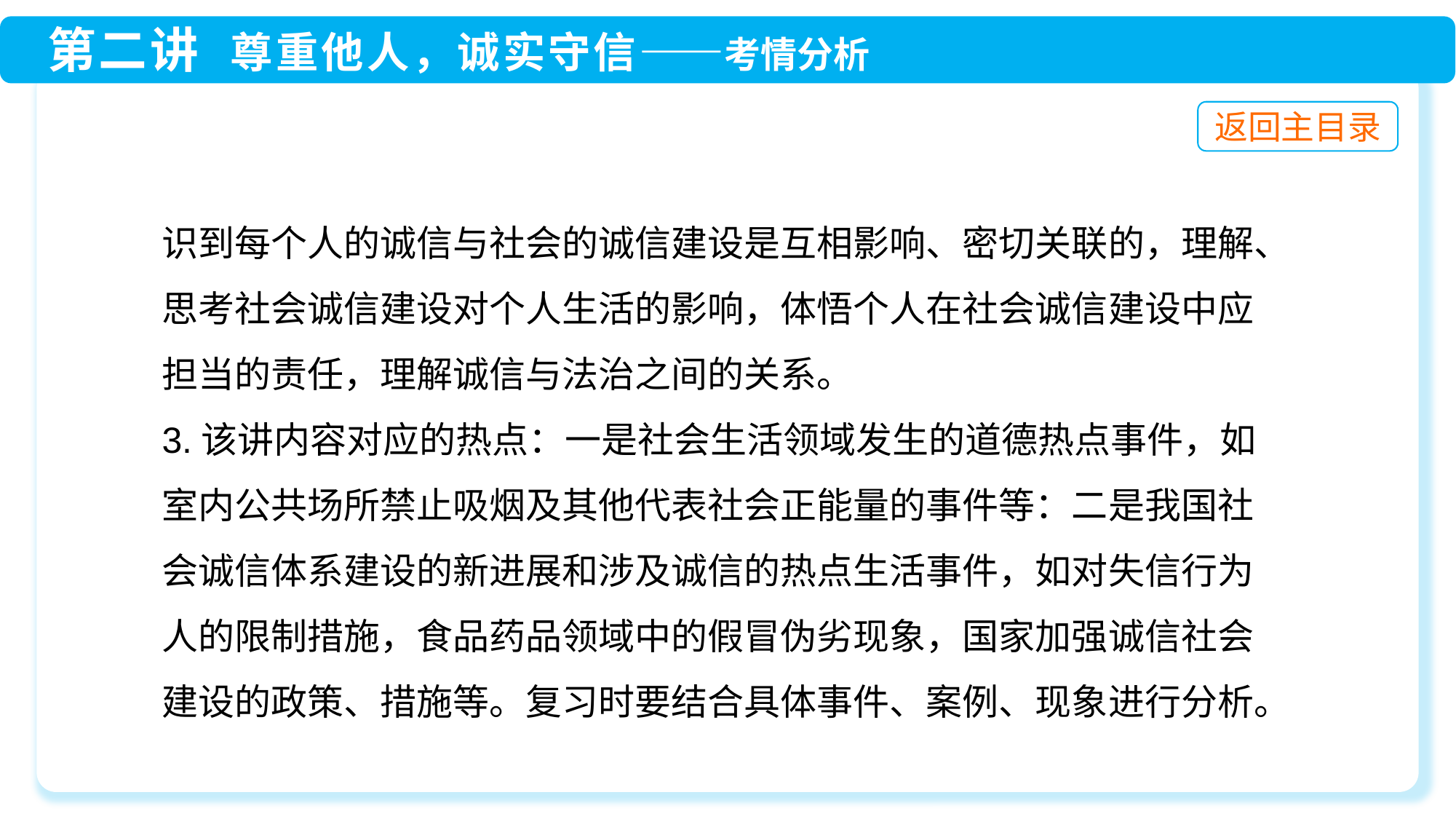

识到每个人的诚信与社会的诚信建设是互相影响、密切关联的，理解、思考社会诚信建设对个人生活的影响，体悟个人在社会诚信建设中应担当的责任，理解诚信与法治之间的关系。
3.该讲内容对应的热点：一是社会生活领域发生的道德热点事件，如室内公共场所禁止吸烟及其他代表社会正能量的事件等：二是我国社会诚信体系建设的新进展和涉及诚信的热点生活事件，如对失信行为人的限制措施，食品药品领域中的假冒伪劣现象，国家加强诚信社会建设的政策、措施等。复习时要结合具体事件、案例、现象进行分析。